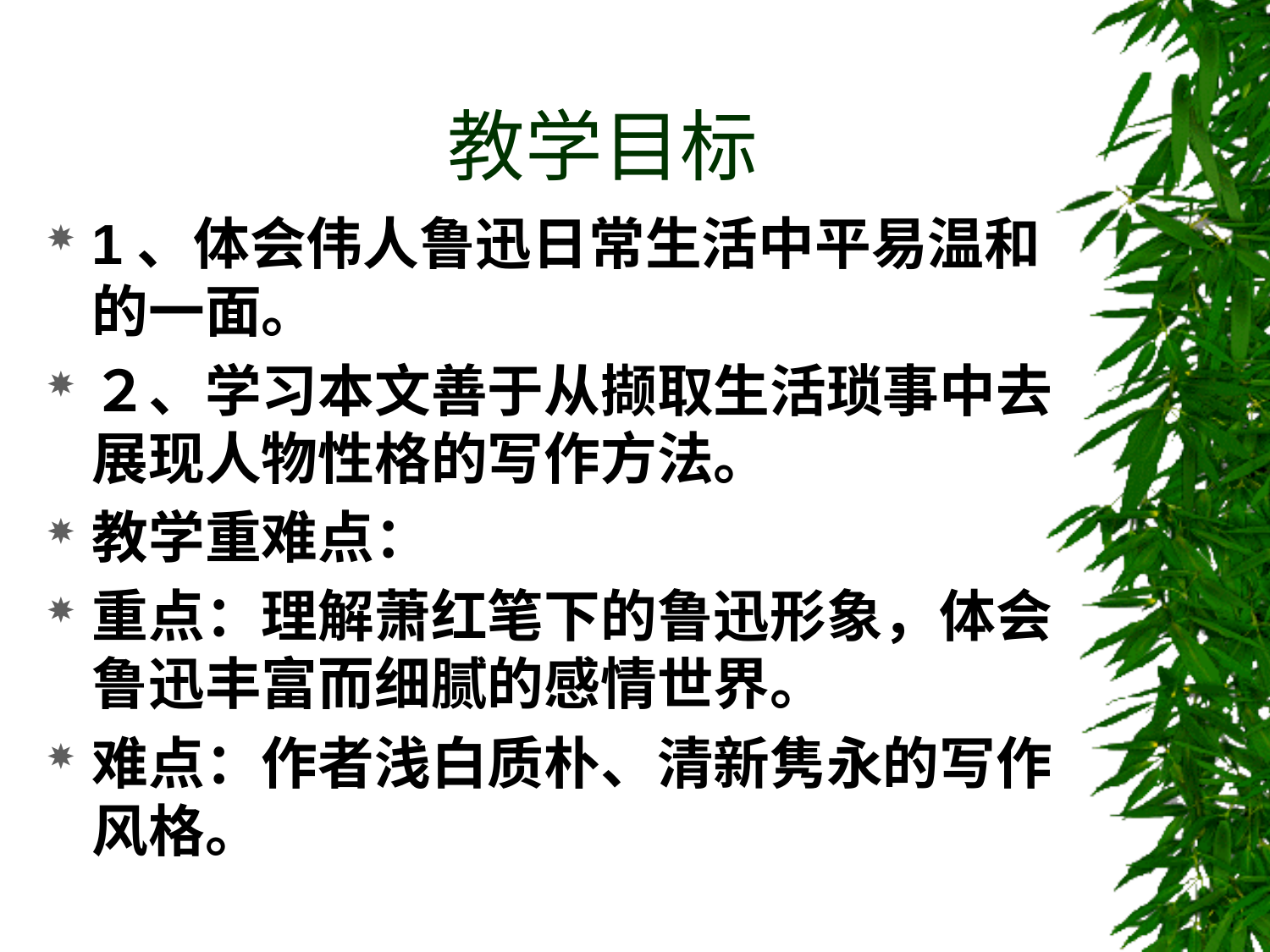

# 教学目标
1、体会伟人鲁迅日常生活中平易温和的一面。
２、学习本文善于从撷取生活琐事中去展现人物性格的写作方法。
教学重难点：
重点：理解萧红笔下的鲁迅形象，体会鲁迅丰富而细腻的感情世界。
难点：作者浅白质朴、清新隽永的写作风格。